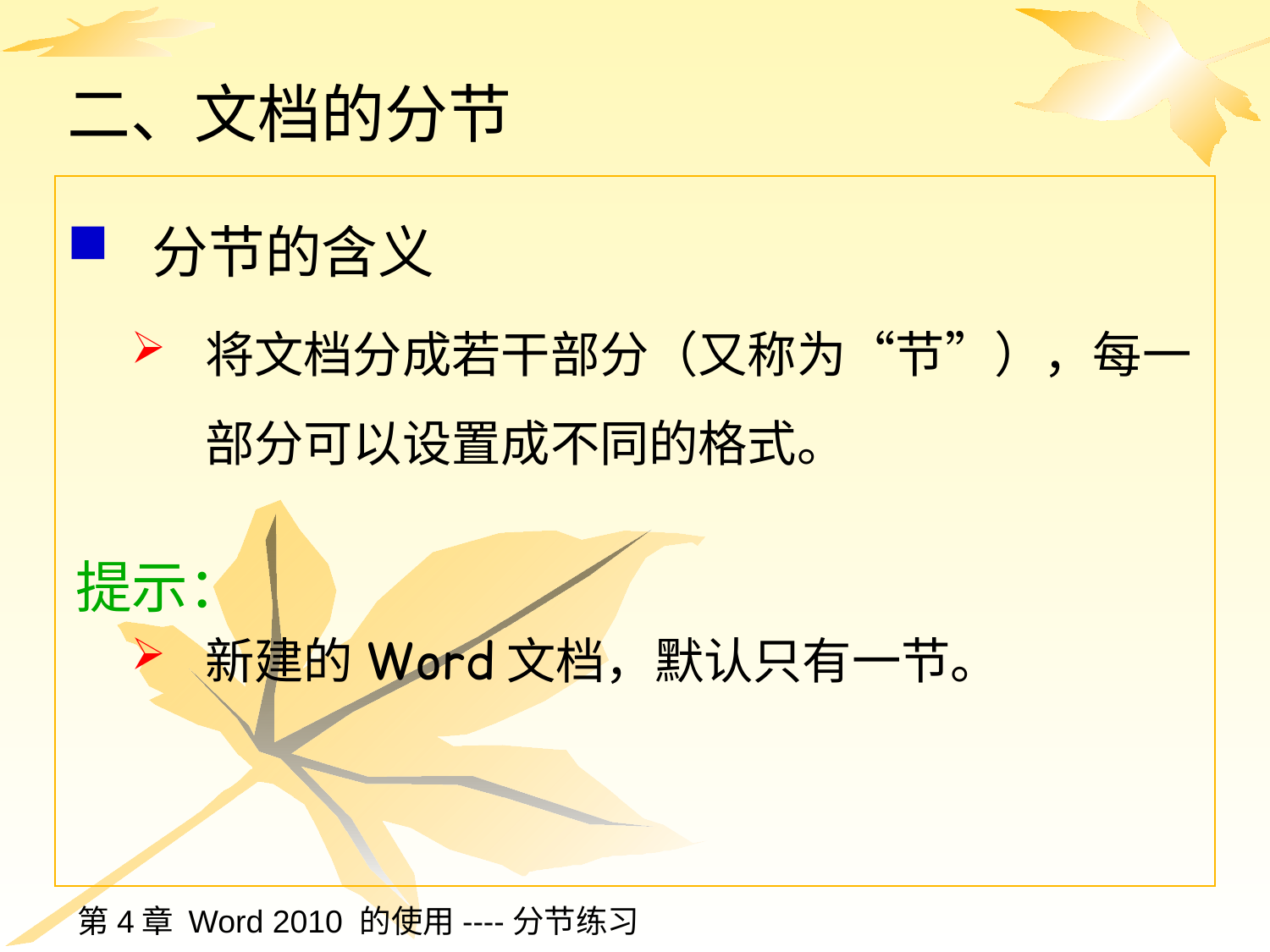

# 二、文档的分节
分节的含义
将文档分成若干部分（又称为“节”），每一部分可以设置成不同的格式。

提示：
新建的Word文档，默认只有一节。